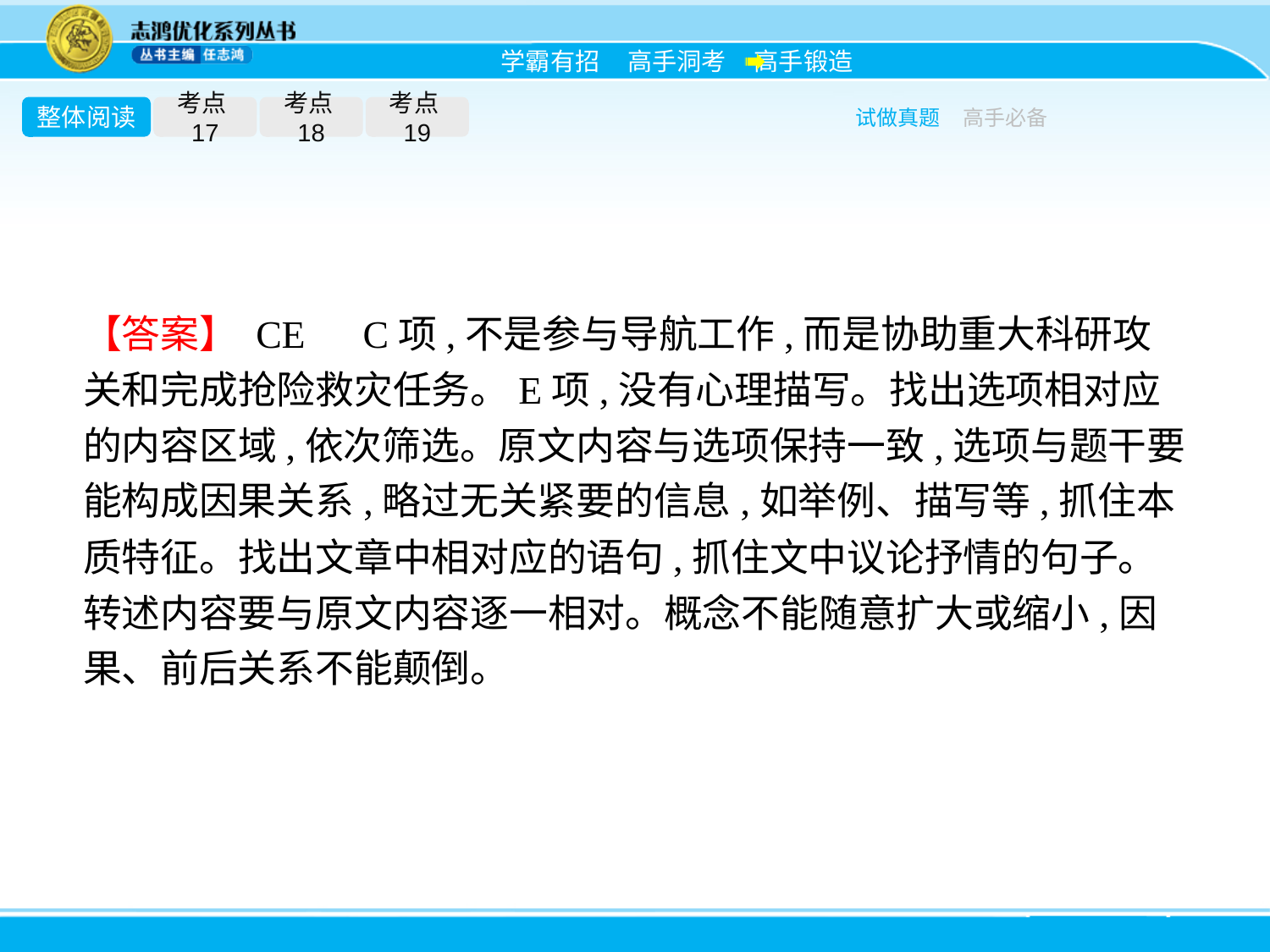

整体阅读
考点17
考点18
考点19
试做真题
高手必备
【答案】 CE　C项,不是参与导航工作,而是协助重大科研攻关和完成抢险救灾任务。E项,没有心理描写。找出选项相对应的内容区域,依次筛选。原文内容与选项保持一致,选项与题干要能构成因果关系,略过无关紧要的信息,如举例、描写等,抓住本质特征。找出文章中相对应的语句,抓住文中议论抒情的句子。转述内容要与原文内容逐一相对。概念不能随意扩大或缩小,因果、前后关系不能颠倒。